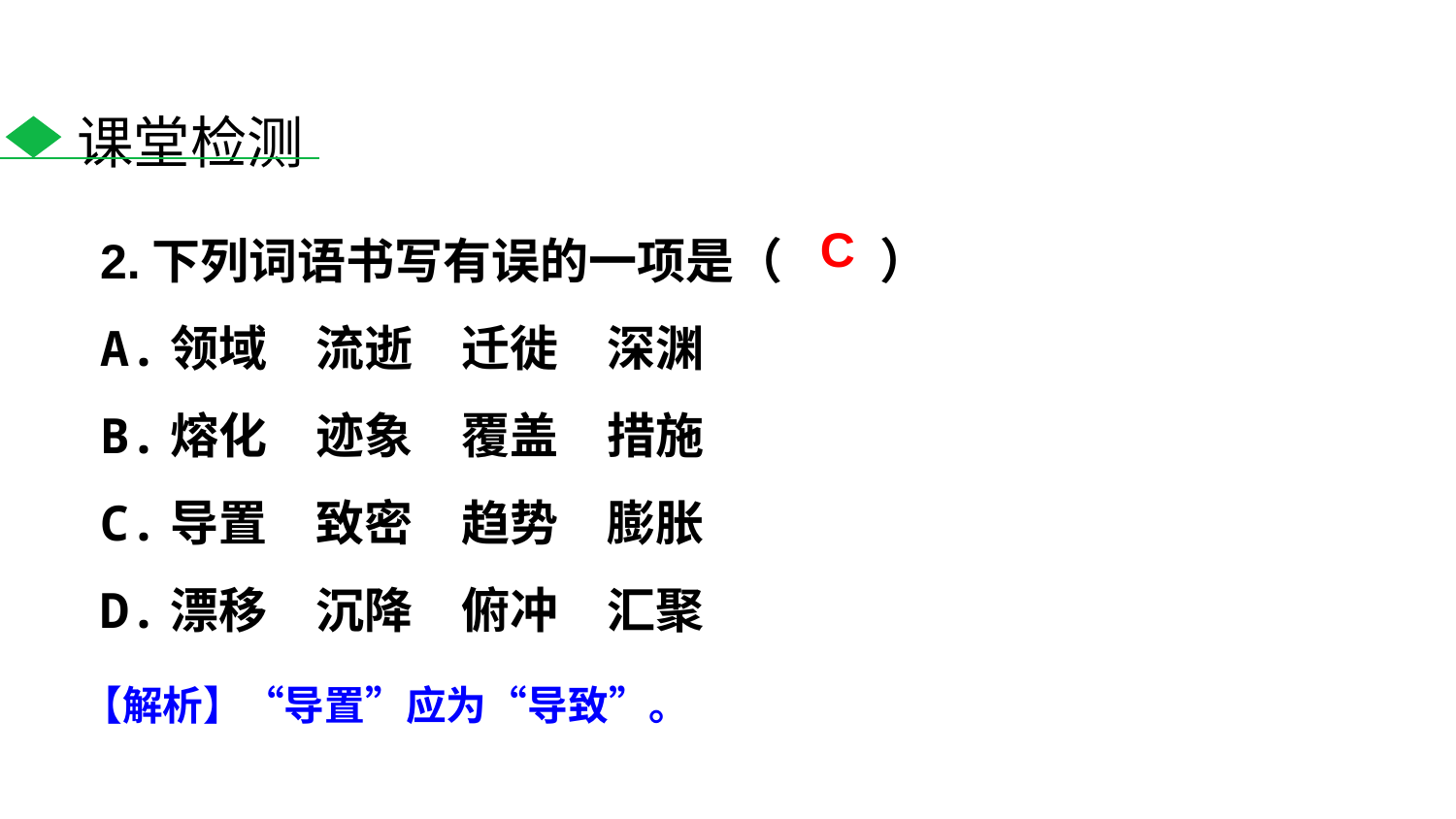

课堂检测

2.下列词语书写有误的一项是（　　）
A.领域　流逝　迁徙　深渊
B.熔化　迹象　覆盖　措施
C.导置　致密　趋势　膨胀
D.漂移　沉降　俯冲　汇聚
C
【解析】“导置”应为“导致”。